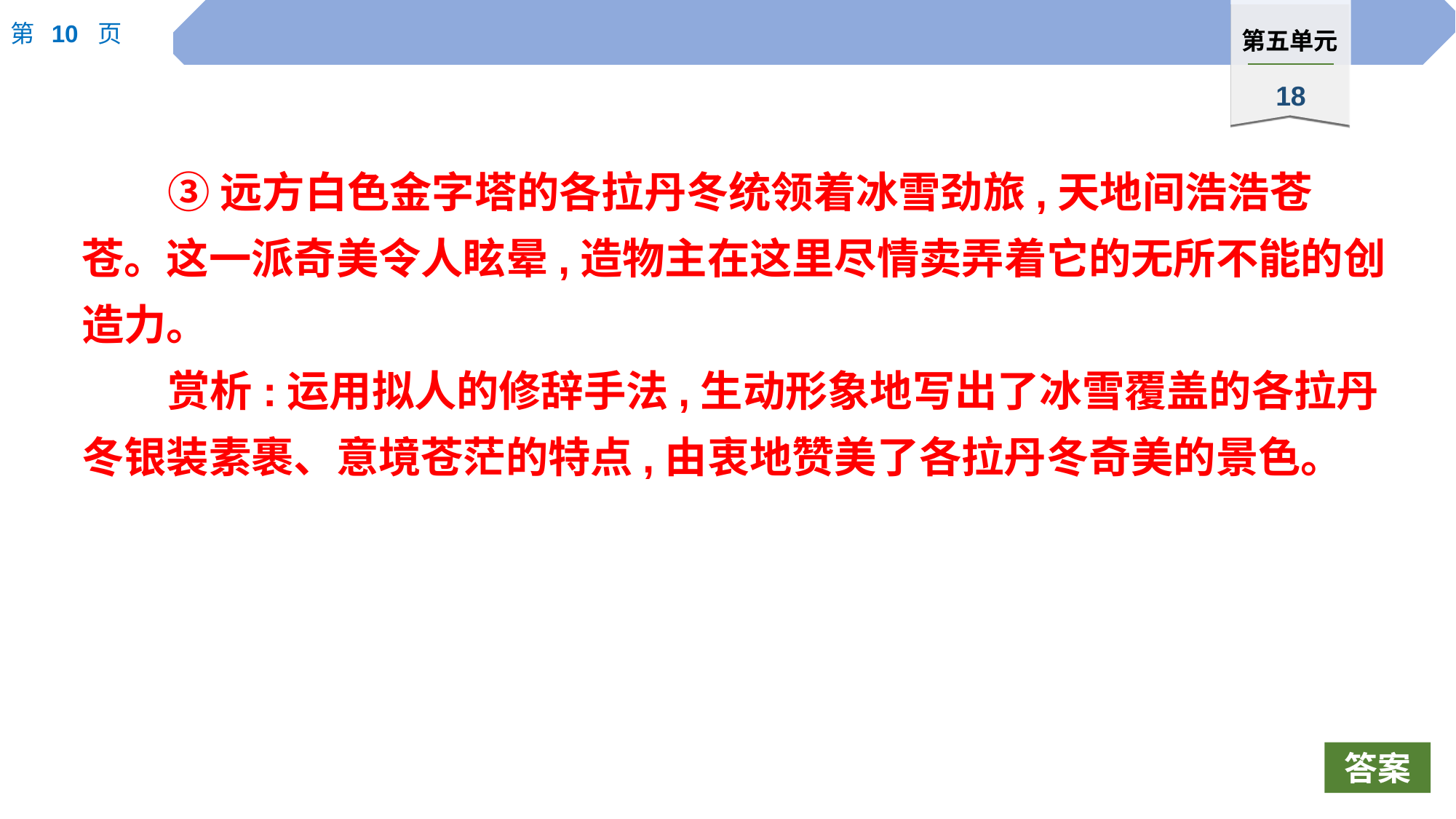

③远方白色金字塔的各拉丹冬统领着冰雪劲旅,天地间浩浩苍苍。这一派奇美令人眩晕,造物主在这里尽情卖弄着它的无所不能的创造力。
赏析:运用拟人的修辞手法,生动形象地写出了冰雪覆盖的各拉丹冬银装素裹、意境苍茫的特点,由衷地赞美了各拉丹冬奇美的景色。
答案